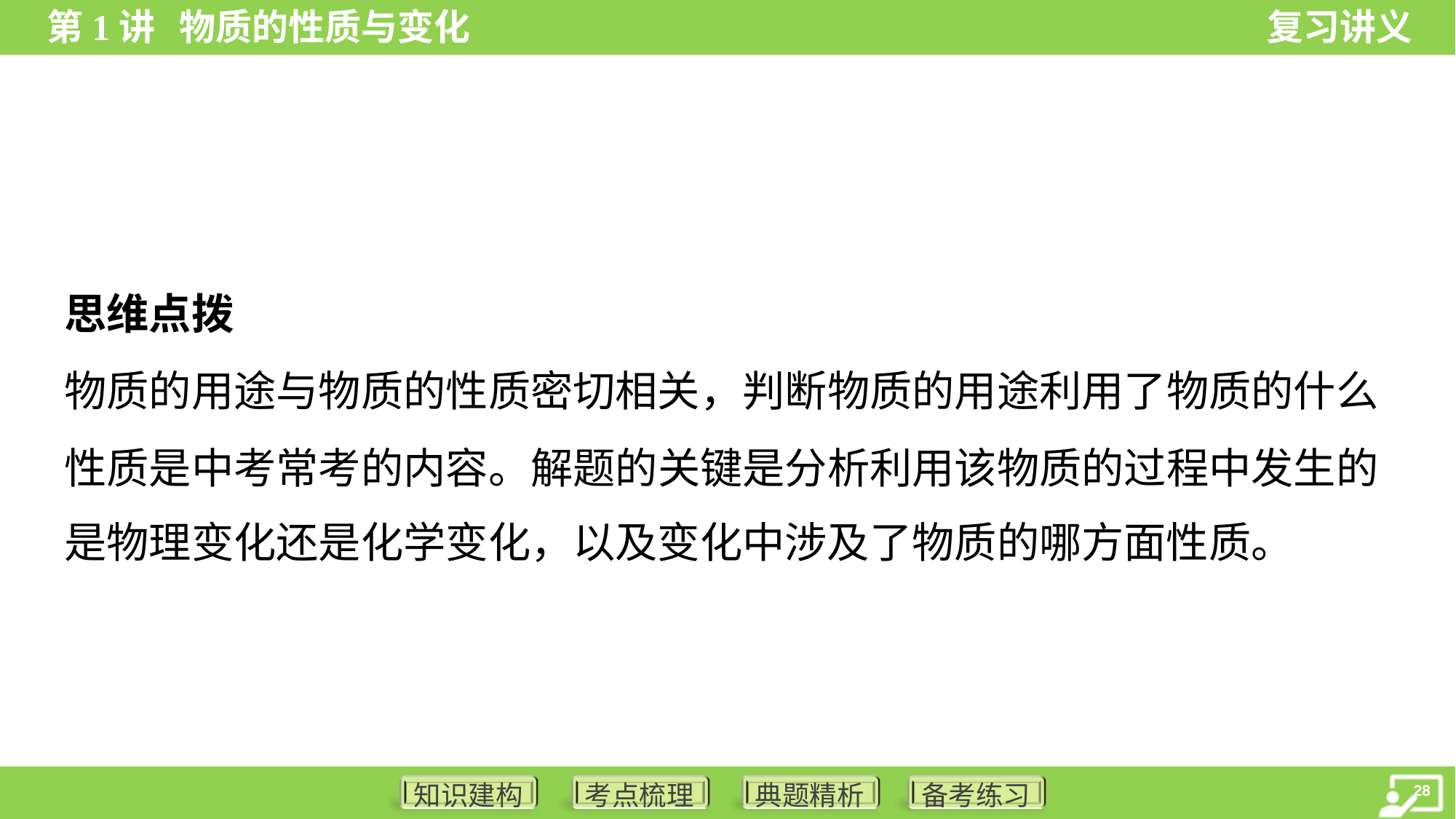

思维点拨
物质的用途与物质的性质密切相关，判断物质的用途利用了物质的什么
性质是中考常考的内容。解题的关键是分析利用该物质的过程中发生的
是物理变化还是化学变化，以及变化中涉及了物质的哪方面性质。